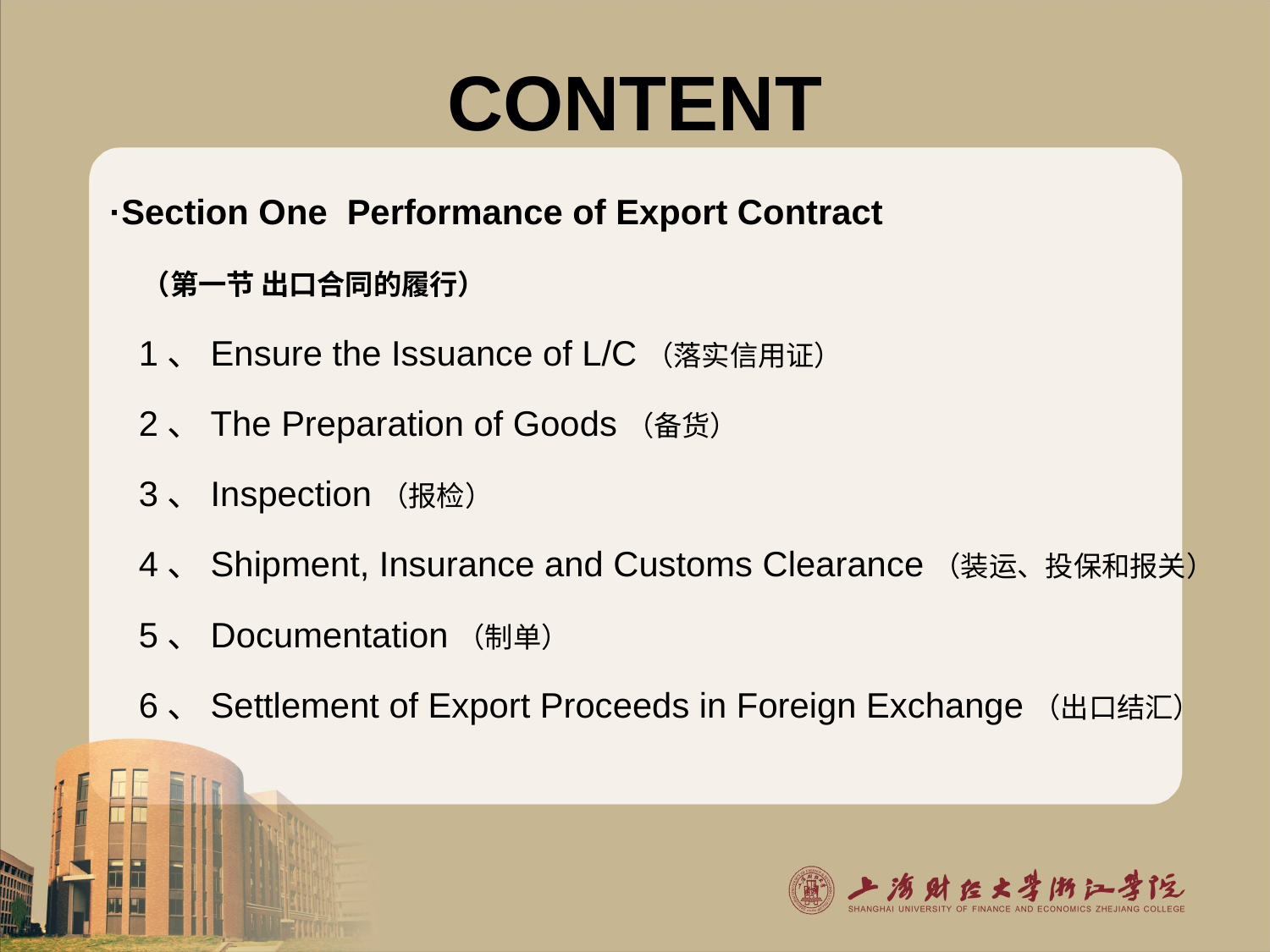

# CONTENT
·Section One  Performance of Export Contract
   （第一节 出口合同的履行）
   1、Ensure the Issuance of L/C（落实信用证）
   2、The Preparation of Goods（备货）
   3、Inspection（报检）
   4、Shipment, Insurance and Customs Clearance（装运、投保和报关）
   5、Documentation（制单）
   6、Settlement of Export Proceeds in Foreign Exchange（出口结汇）